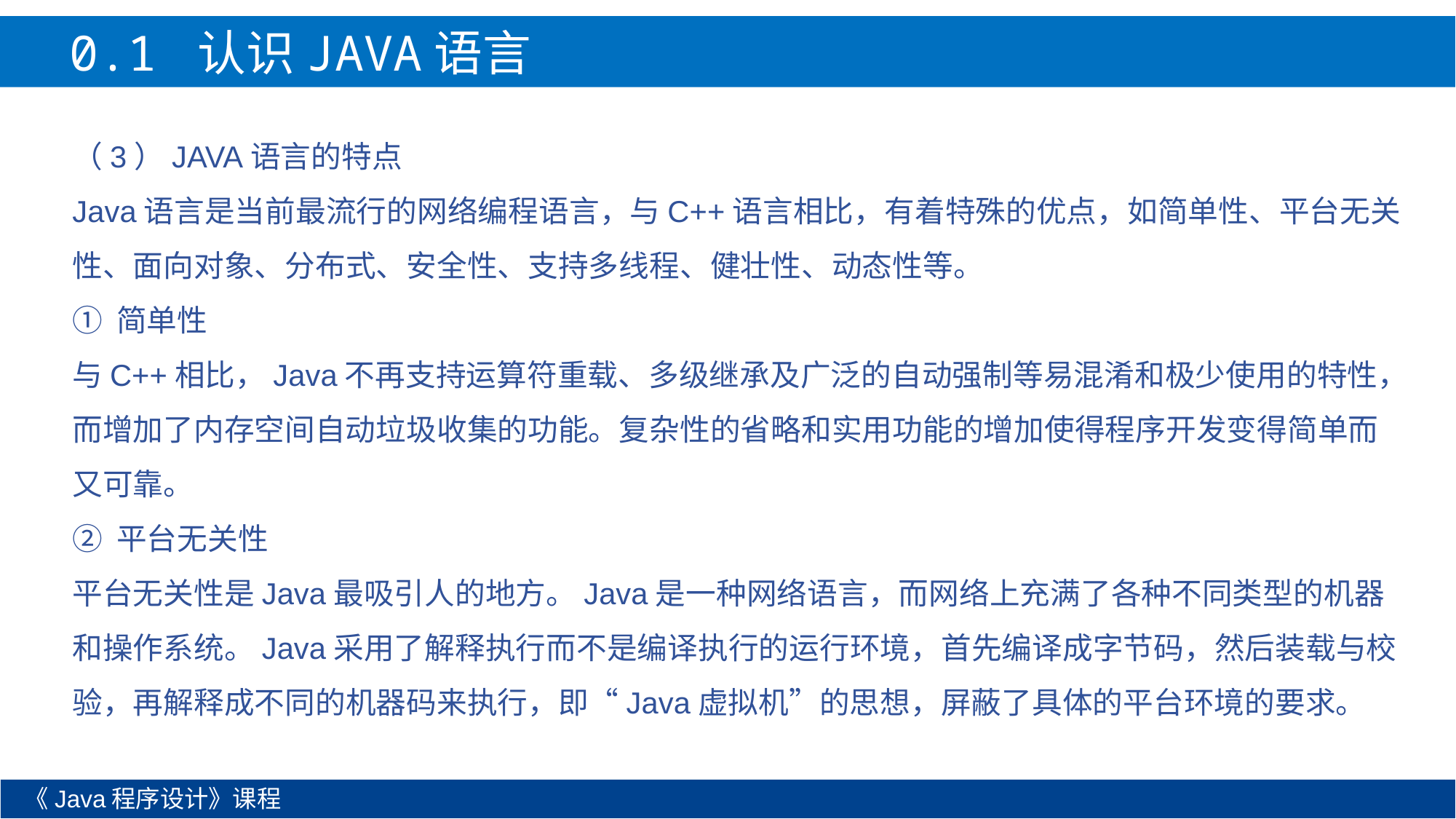

0.1 认识JAVA语言
（3）JAVA语言的特点
Java语言是当前最流行的网络编程语言，与C++语言相比，有着特殊的优点，如简单性、平台无关性、面向对象、分布式、安全性、支持多线程、健壮性、动态性等。
① 简单性
与C++相比，Java不再支持运算符重载、多级继承及广泛的自动强制等易混淆和极少使用的特性，而增加了内存空间自动垃圾收集的功能。复杂性的省略和实用功能的增加使得程序开发变得简单而又可靠。
② 平台无关性
平台无关性是Java最吸引人的地方。Java是一种网络语言，而网络上充满了各种不同类型的机器和操作系统。Java采用了解释执行而不是编译执行的运行环境，首先编译成字节码，然后装载与校验，再解释成不同的机器码来执行，即“Java虚拟机”的思想，屏蔽了具体的平台环境的要求。

《Java程序设计》课程